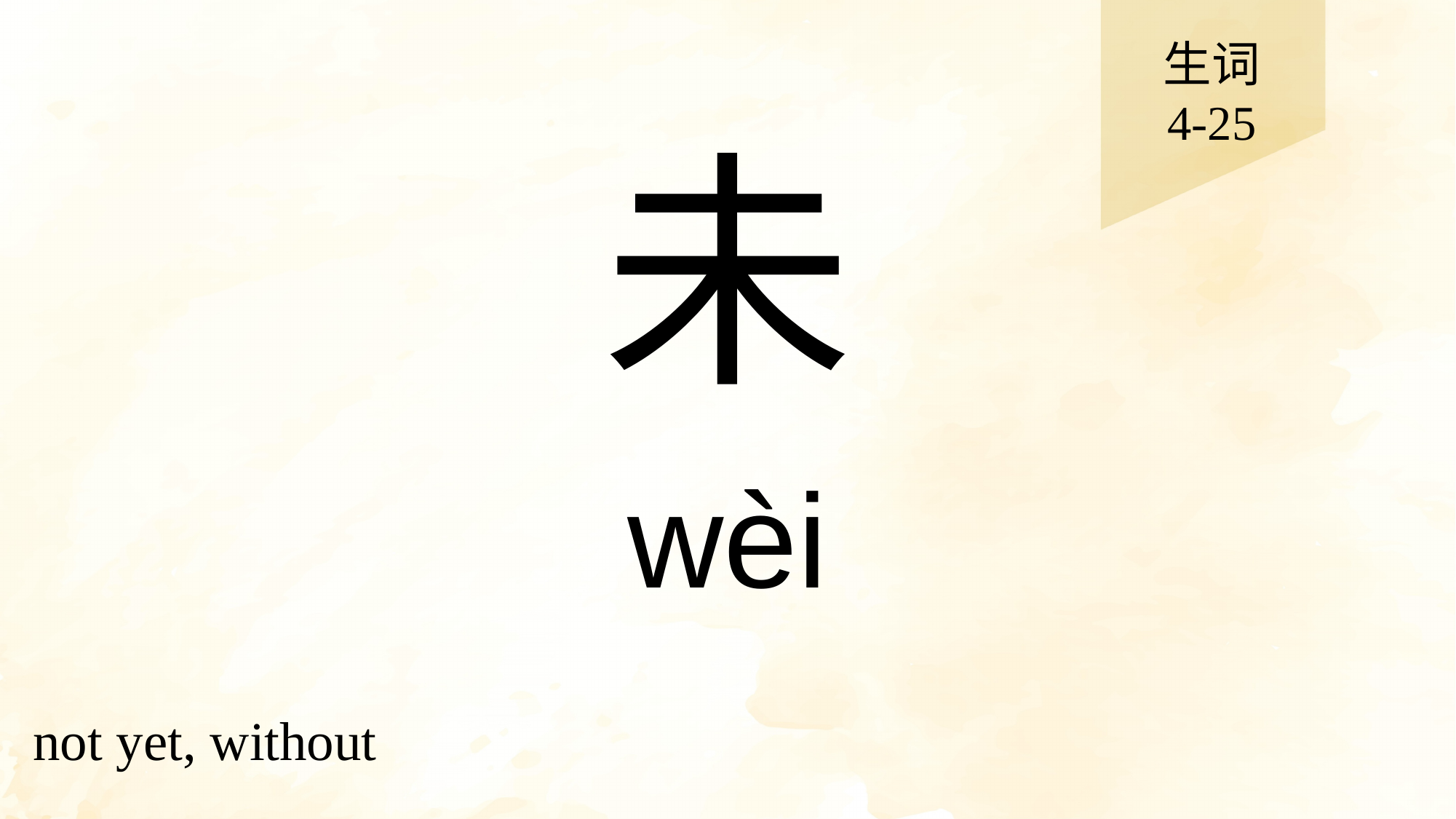

生词
4-25
# 未
wèi
not yet, without